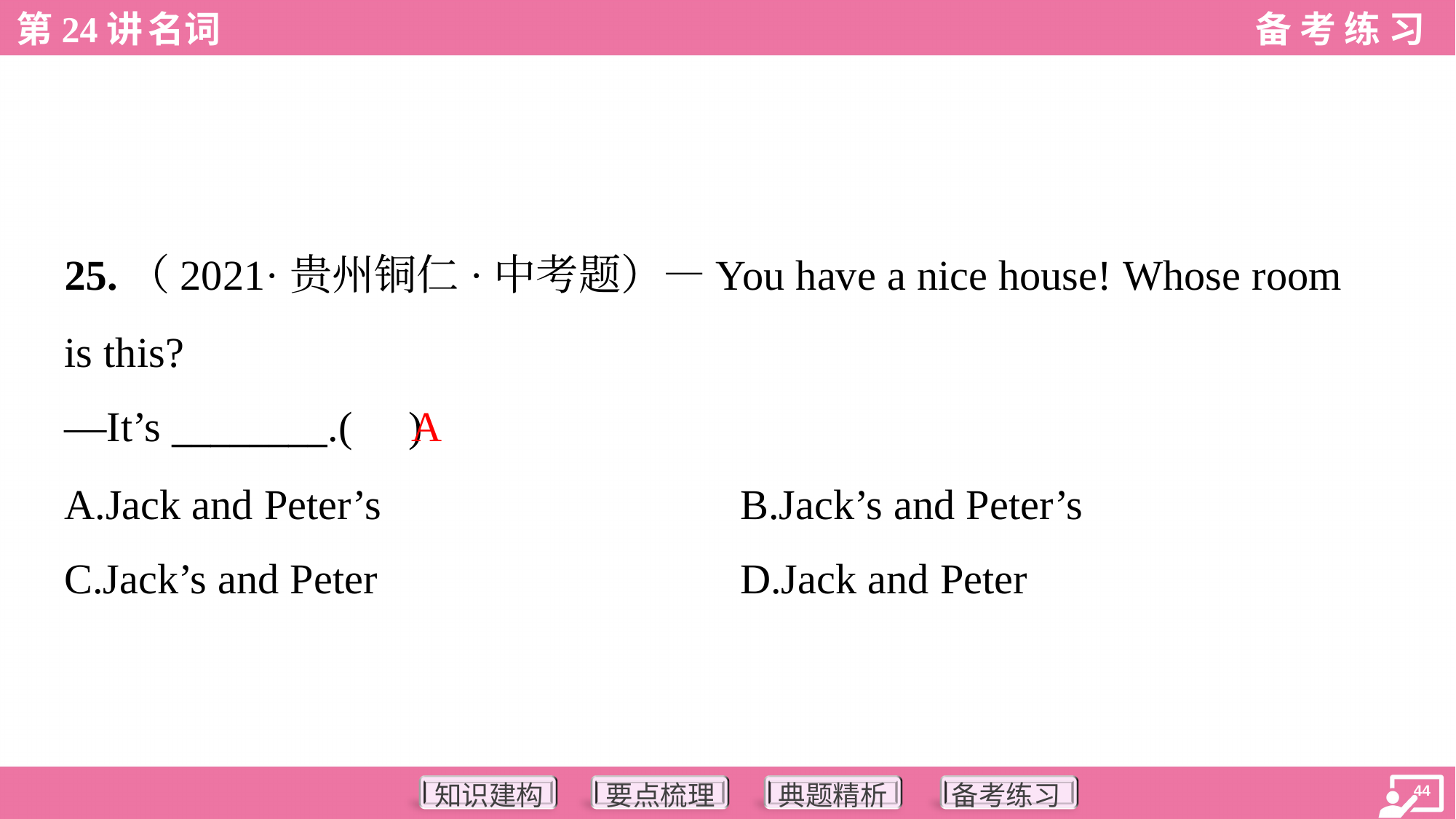

25.（2021·贵州铜仁·中考题）—You have a nice house! Whose room
is this?
—It’s ________.(     )
A
A.Jack and Peter’s	B.Jack’s and Peter’s
C.Jack’s and Peter	D.Jack and Peter